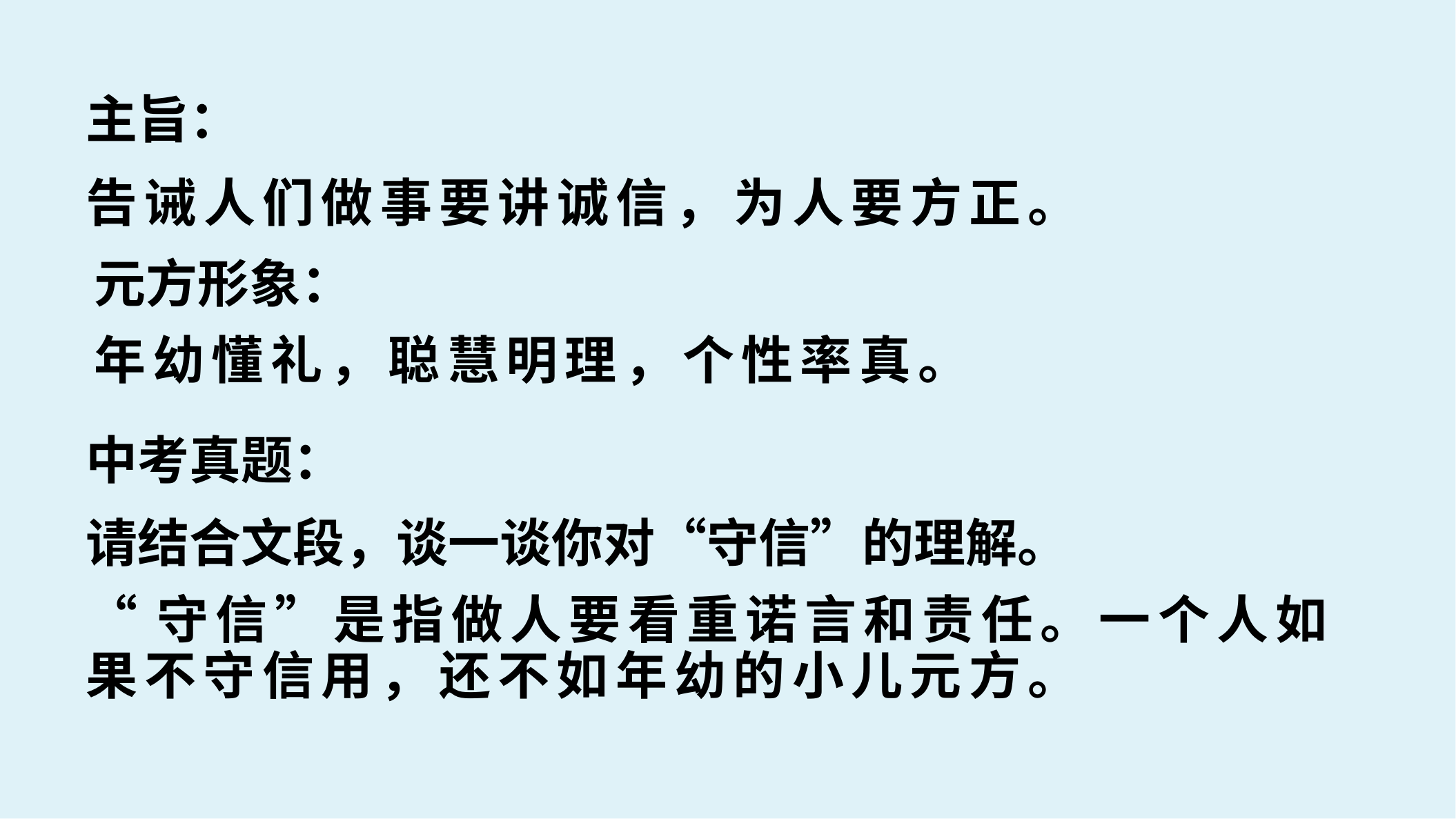

# 主旨：
告诫人们做事要讲诚信，为人要方正。
元方形象：
年幼懂礼，聪慧明理，个性率真。
中考真题：
请结合文段，谈一谈你对“守信”的理解。
“守信”是指做人要看重诺言和责任。一个人如果不守信用，还不如年幼的小儿元方。